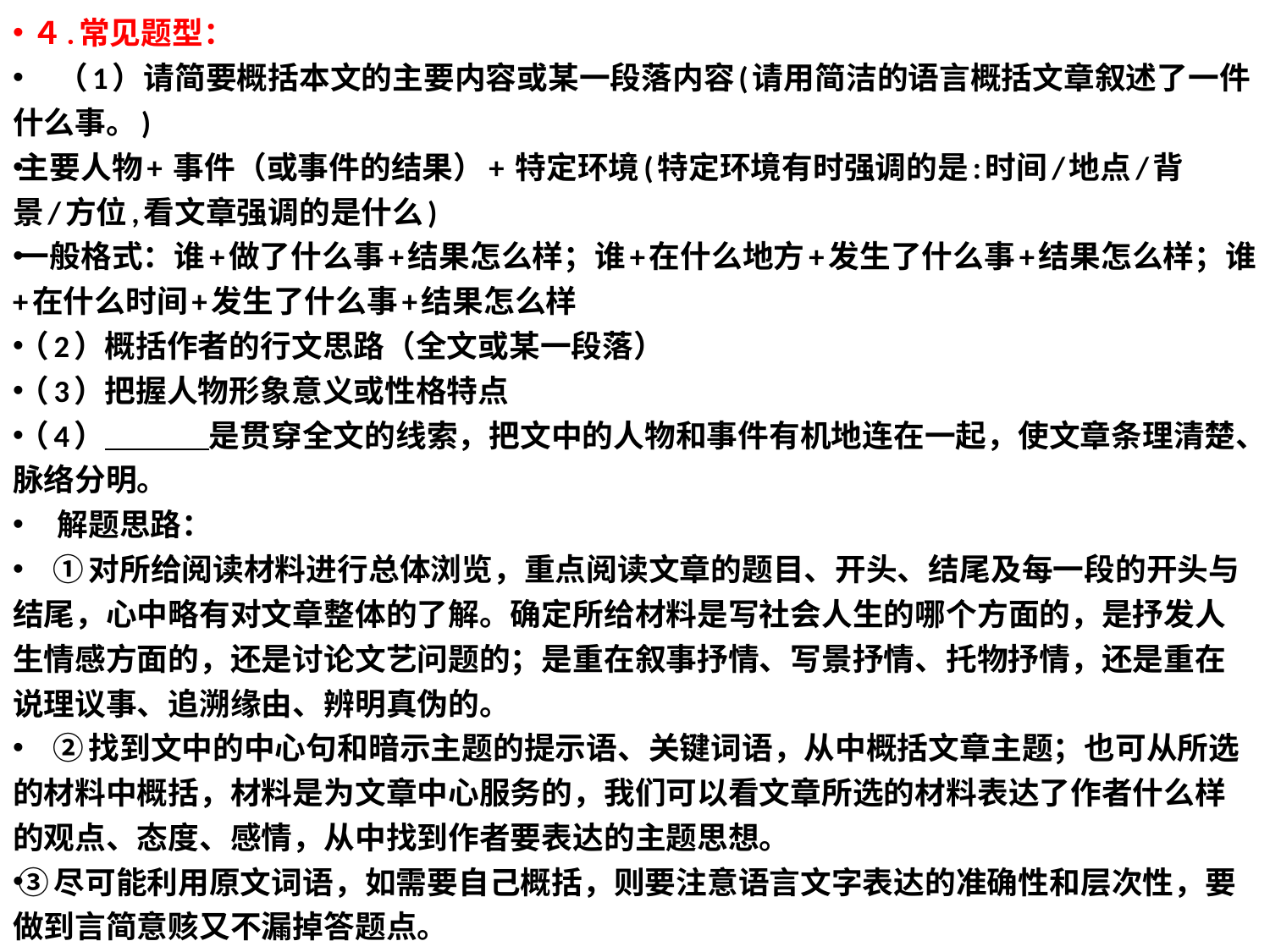

４.常见题型：
    （1）请简要概括本文的主要内容或某一段落内容(请用简洁的语言概括文章叙述了一件什么事。)
主要人物+ 事件（或事件的结果）+ 特定环境(特定环境有时强调的是:时间/地点/背景/方位,看文章强调的是什么)
一般格式：谁+做了什么事+结果怎么样；谁+在什么地方+发生了什么事+结果怎么样；谁+在什么时间+发生了什么事+结果怎么样
（2）概括作者的行文思路（全文或某一段落）
（3）把握人物形象意义或性格特点
（4）            是贯穿全文的线索，把文中的人物和事件有机地连在一起，使文章条理清楚、脉络分明。
    解题思路：
    ①对所给阅读材料进行总体浏览，重点阅读文章的题目、开头、结尾及每一段的开头与结尾，心中略有对文章整体的了解。确定所给材料是写社会人生的哪个方面的，是抒发人生情感方面的，还是讨论文艺问题的；是重在叙事抒情、写景抒情、托物抒情，还是重在说理议事、追溯缘由、辨明真伪的。
    ②找到文中的中心句和暗示主题的提示语、关键词语，从中概括文章主题；也可从所选的材料中概括，材料是为文章中心服务的，我们可以看文章所选的材料表达了作者什么样的观点、态度、感情，从中找到作者要表达的主题思想。
③尽可能利用原文词语，如需要自己概括，则要注意语言文字表达的准确性和层次性，要做到言简意赅又不漏掉答题点。

#